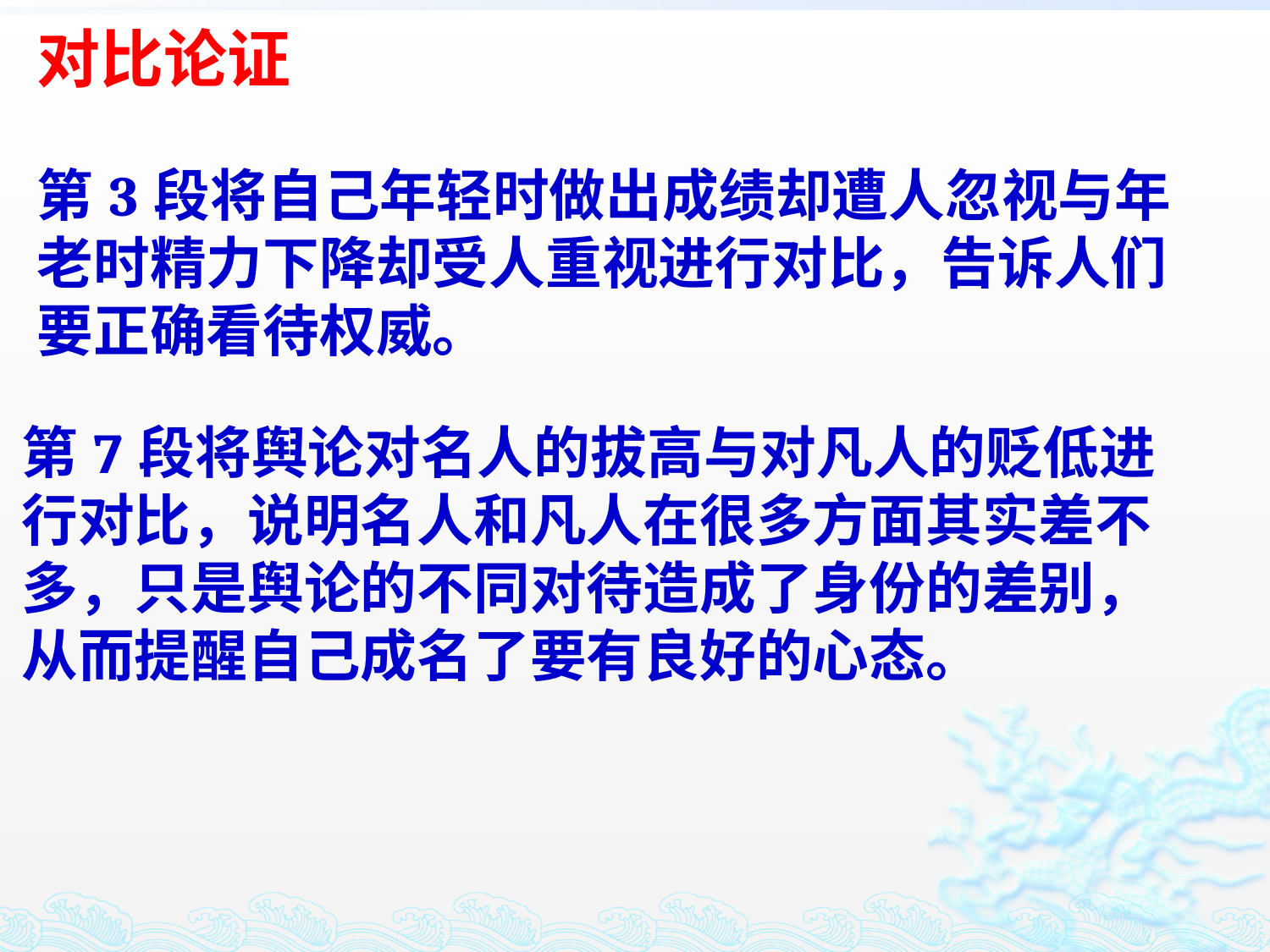

对比论证
第3段将自己年轻时做出成绩却遭人忽视与年老时精力下降却受人重视进行对比，告诉人们要正确看待权威。
第7段将舆论对名人的拔高与对凡人的贬低进行对比，说明名人和凡人在很多方面其实差不多，只是舆论的不同对待造成了身份的差别，从而提醒自己成名了要有良好的心态。